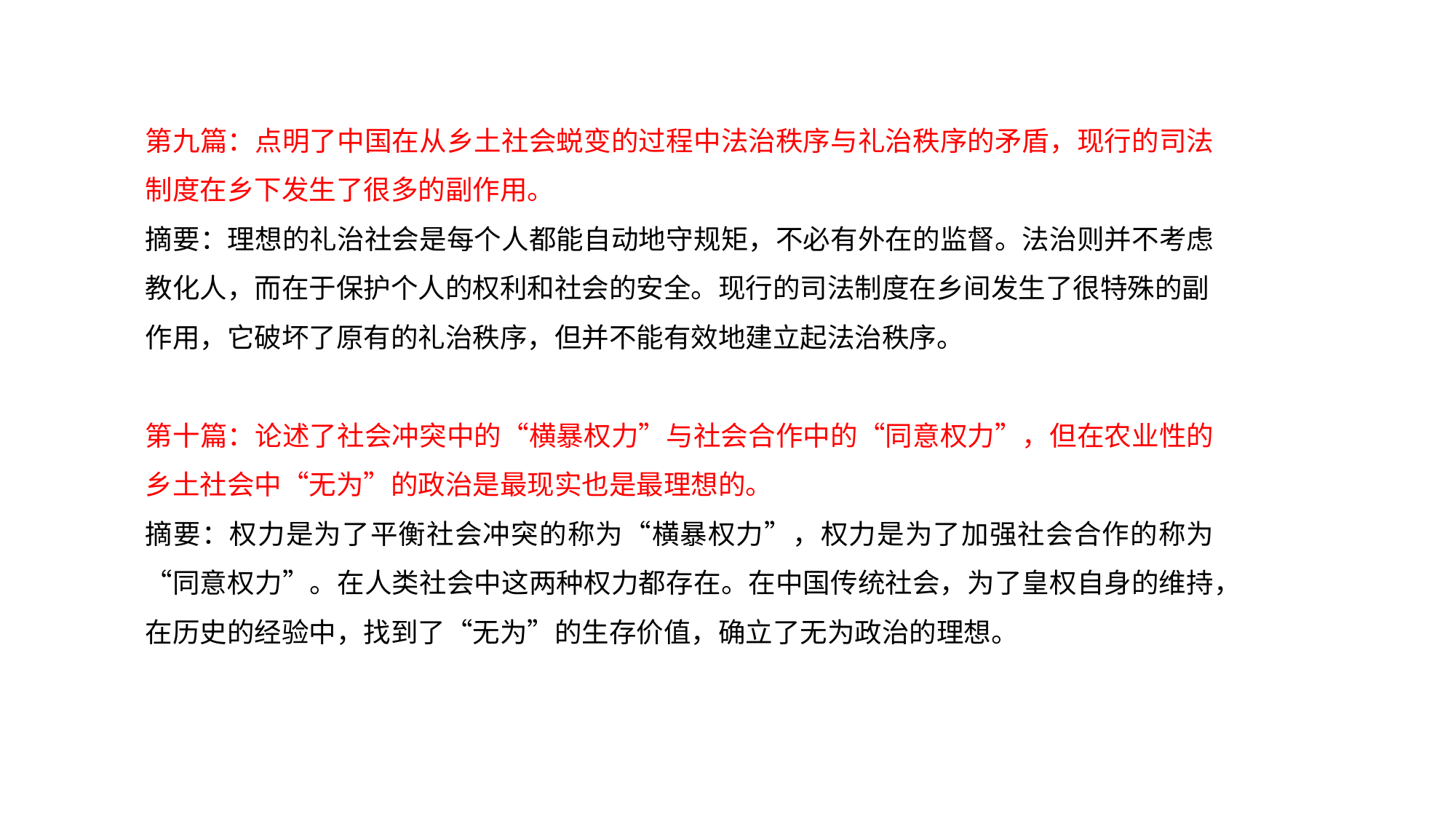

第九篇：点明了中国在从乡土社会蜕变的过程中法治秩序与礼治秩序的矛盾，现行的司法制度在乡下发生了很多的副作用。
摘要：理想的礼治社会是每个人都能自动地守规矩，不必有外在的监督。法治则并不考虑教化人，而在于保护个人的权利和社会的安全。现行的司法制度在乡间发生了很特殊的副
作用，它破坏了原有的礼治秩序，但并不能有效地建立起法治秩序。

第十篇：论述了社会冲突中的“横暴权力”与社会合作中的“同意权力”，但在农业性的乡土社会中“无为”的政治是最现实也是最理想的。
摘要：权力是为了平衡社会冲突的称为“横暴权力”，权力是为了加强社会合作的称为“同意权力”。在人类社会中这两种权力都存在。在中国传统社会，为了皇权自身的维持，在历史的经验中，找到了“无为”的生存价值，确立了无为政治的理想。